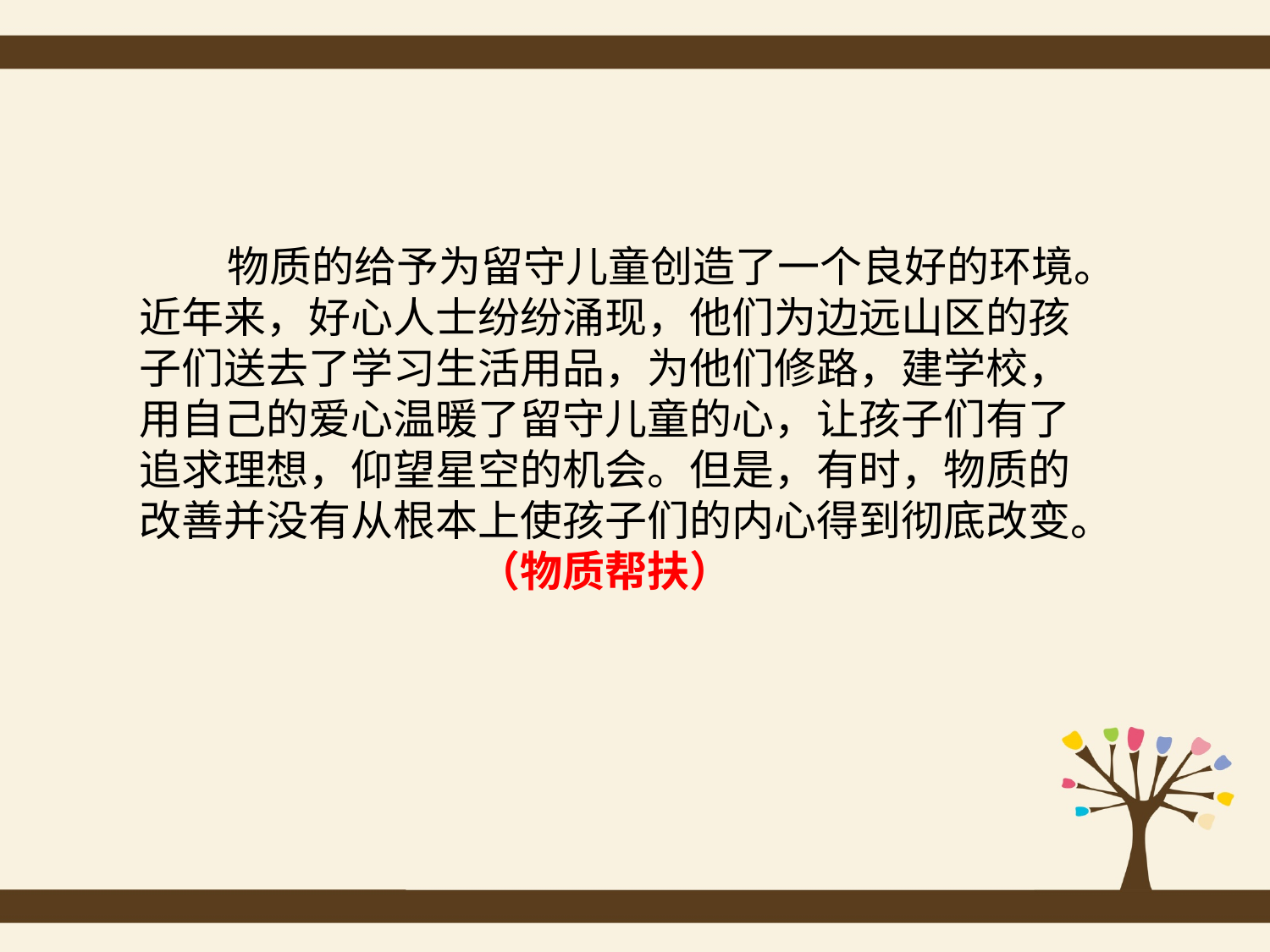

物质的给予为留守儿童创造了一个良好的环境。近年来，好心人士纷纷涌现，他们为边远山区的孩子们送去了学习生活用品，为他们修路，建学校，用自己的爱心温暖了留守儿童的心，让孩子们有了追求理想，仰望星空的机会。但是，有时，物质的改善并没有从根本上使孩子们的内心得到彻底改变。（物质帮扶）